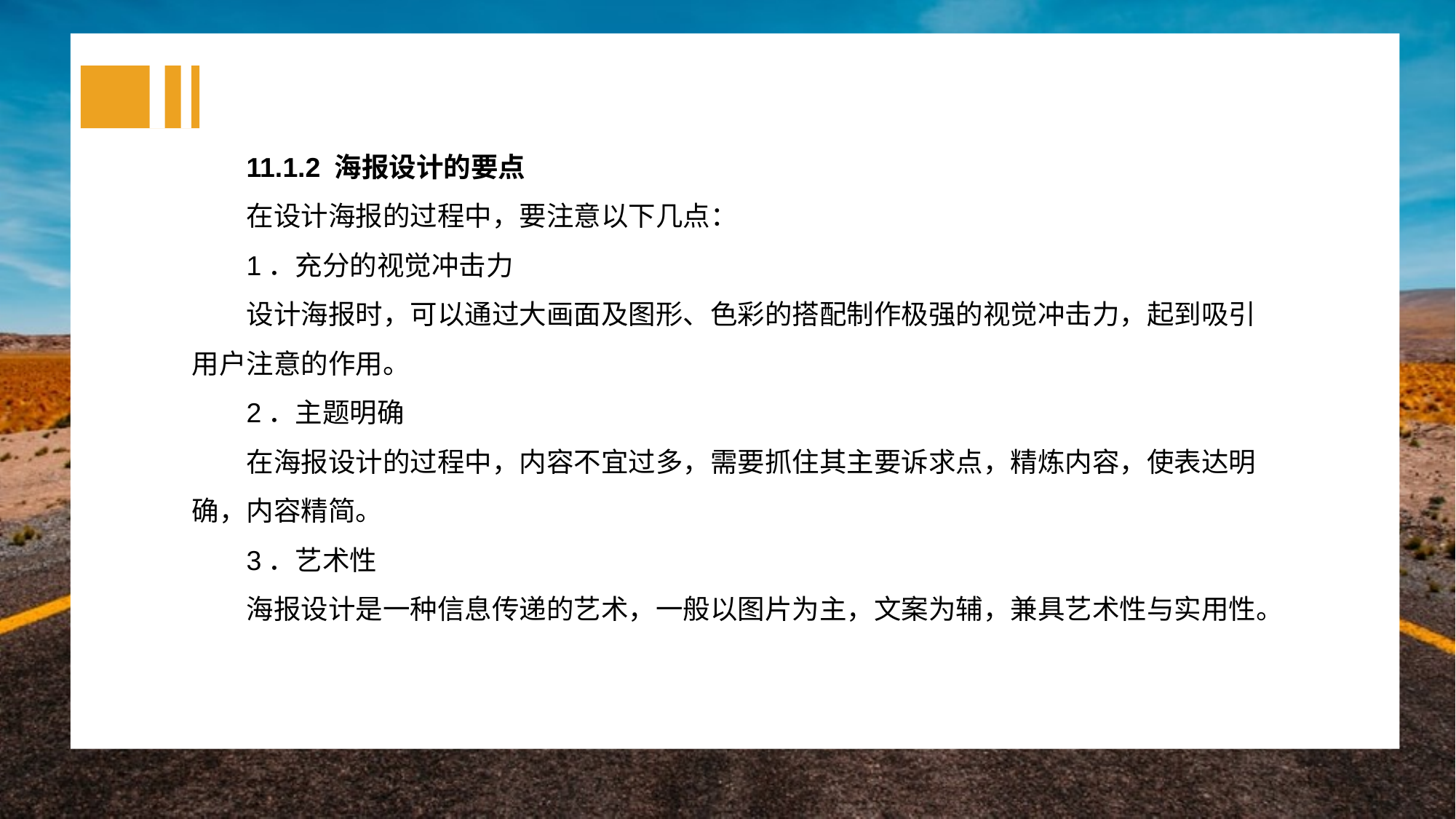

11.1.2 海报设计的要点
在设计海报的过程中，要注意以下几点：
1．充分的视觉冲击力
设计海报时，可以通过大画面及图形、色彩的搭配制作极强的视觉冲击力，起到吸引用户注意的作用。
2．主题明确
在海报设计的过程中，内容不宜过多，需要抓住其主要诉求点，精炼内容，使表达明确，内容精简。
3．艺术性
海报设计是一种信息传递的艺术，一般以图片为主，文案为辅，兼具艺术性与实用性。